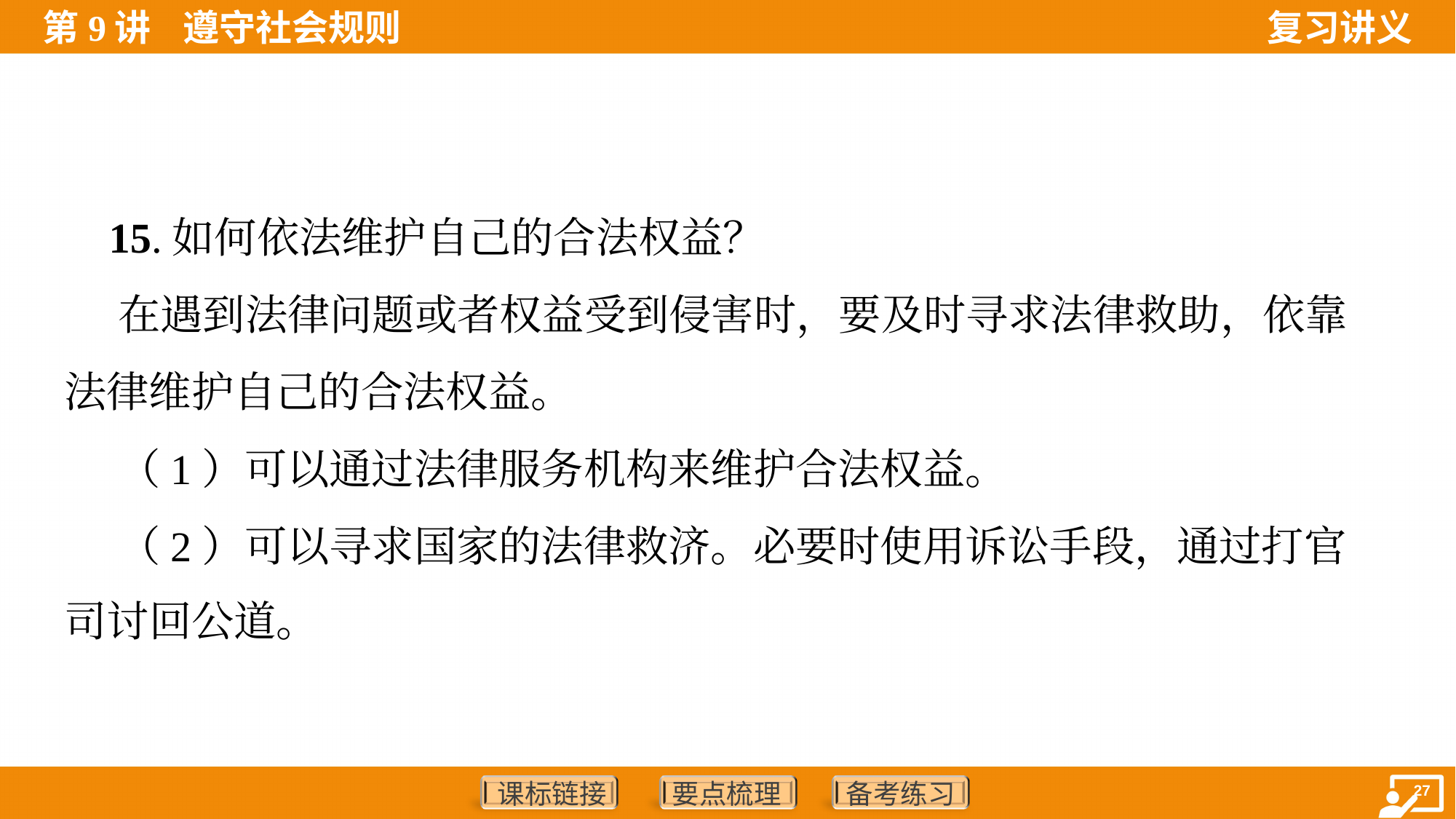

15.如何依法维护自己的合法权益？
    在遇到法律问题或者权益受到侵害时，要及时寻求法律救助，依靠
法律维护自己的合法权益。
    （1）可以通过法律服务机构来维护合法权益。
    （2）可以寻求国家的法律救济。必要时使用诉讼手段，通过打官
司讨回公道。